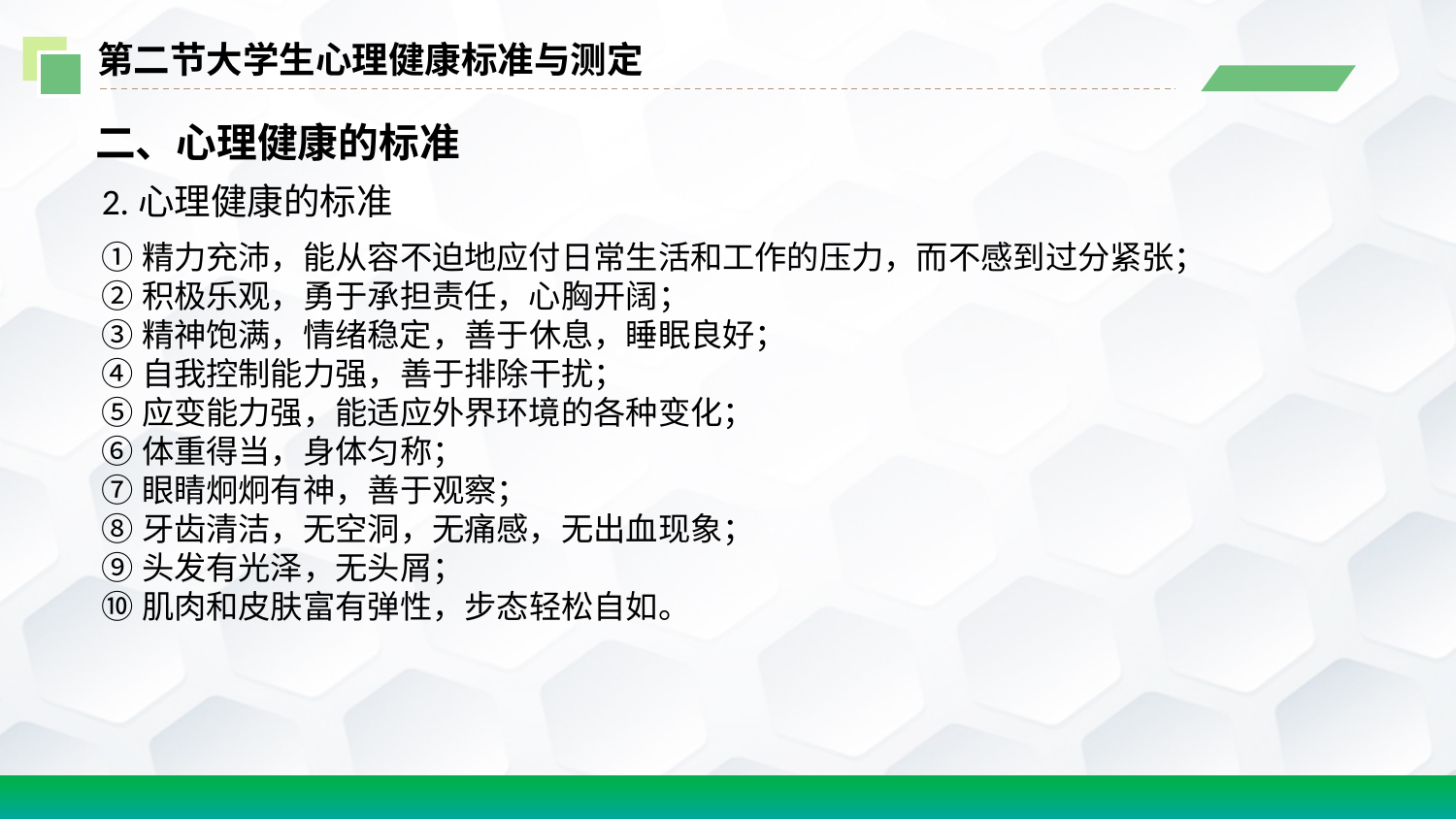

第二节大学生心理健康标准与测定
二、心理健康的标准
2.心理健康的标准
①精力充沛，能从容不迫地应付日常生活和工作的压力，而不感到过分紧张；
②积极乐观，勇于承担责任，心胸开阔；
③精神饱满，情绪稳定，善于休息，睡眠良好；
④自我控制能力强，善于排除干扰；
⑤应变能力强，能适应外界环境的各种变化；
⑥体重得当，身体匀称；
⑦眼睛炯炯有神，善于观察；
⑧牙齿清洁，无空洞，无痛感，无出血现象；
⑨头发有光泽，无头屑；
⑩肌肉和皮肤富有弹性，步态轻松自如。